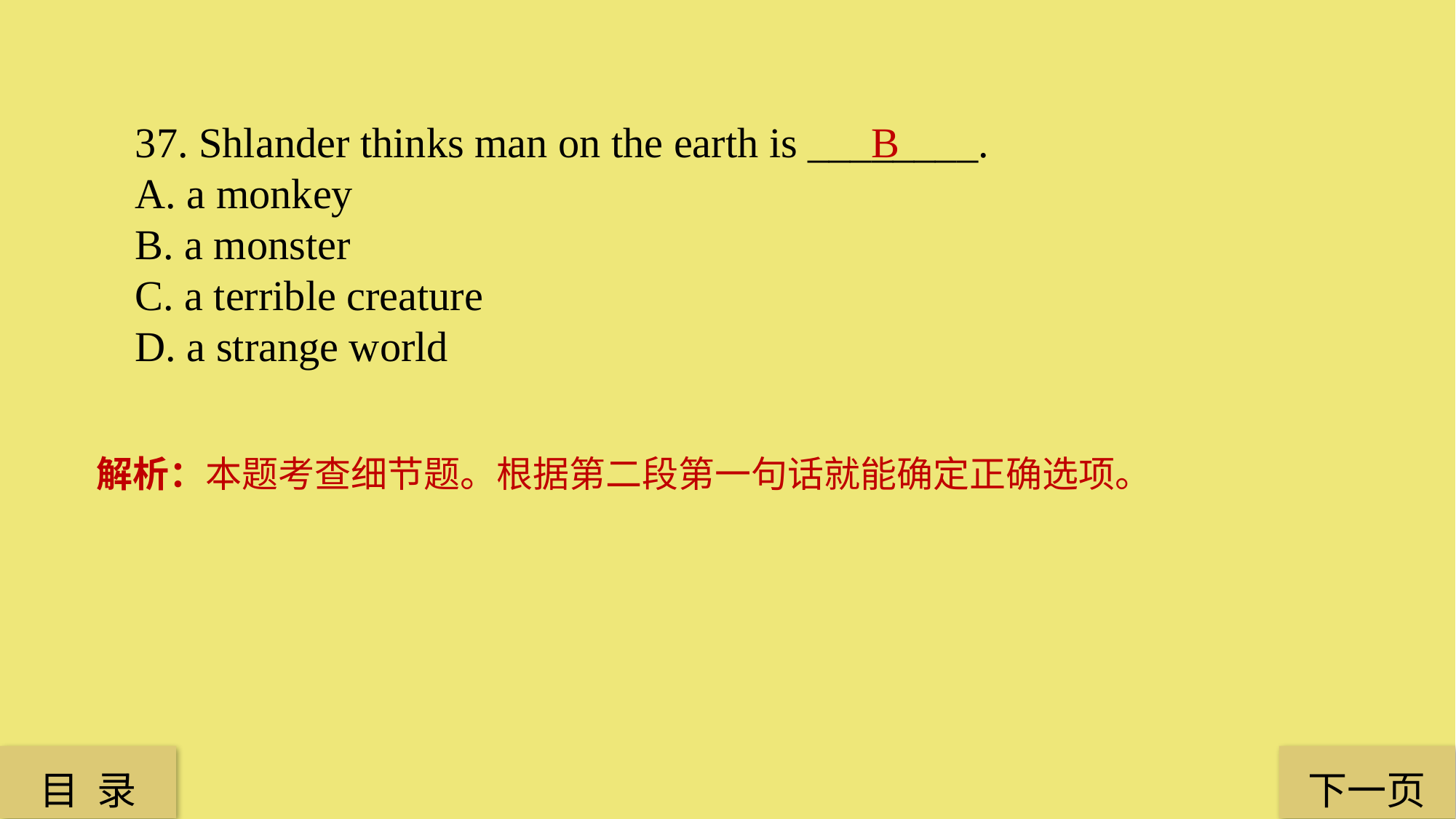

37. Shlander thinks man on the earth is ________.
A. a monkey
B. a monster
C. a terrible creature
D. a strange world
B
解析：本题考查细节题。根据第二段第一句话就能确定正确选项。